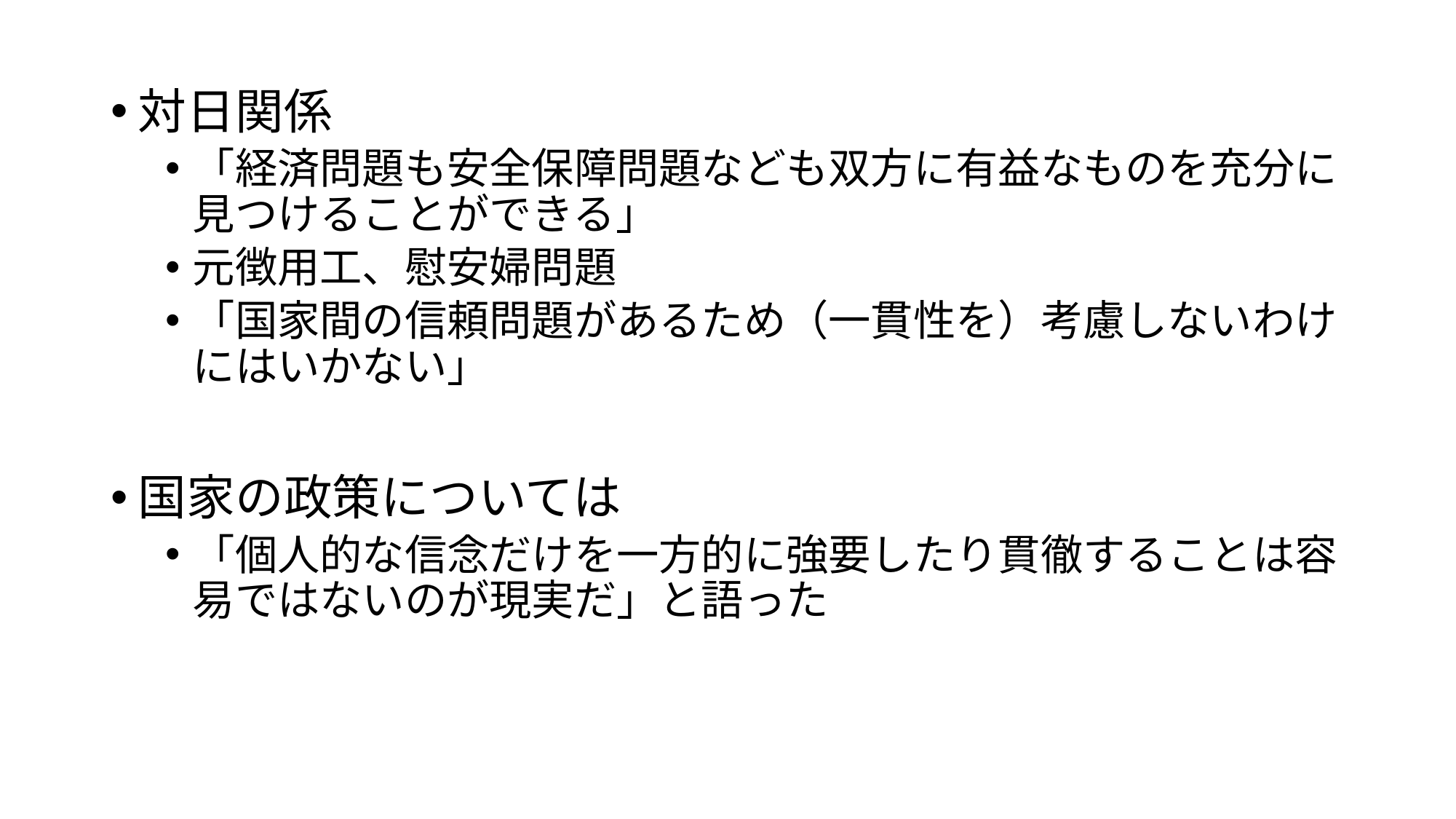

対日関係
「経済問題も安全保障問題なども双方に有益なものを充分に見つけることができる」
元徴用工、慰安婦問題
「国家間の信頼問題があるため（一貫性を）考慮しないわけにはいかない」

国家の政策については
「個人的な信念だけを一方的に強要したり貫徹することは容易ではないのが現実だ」と語った